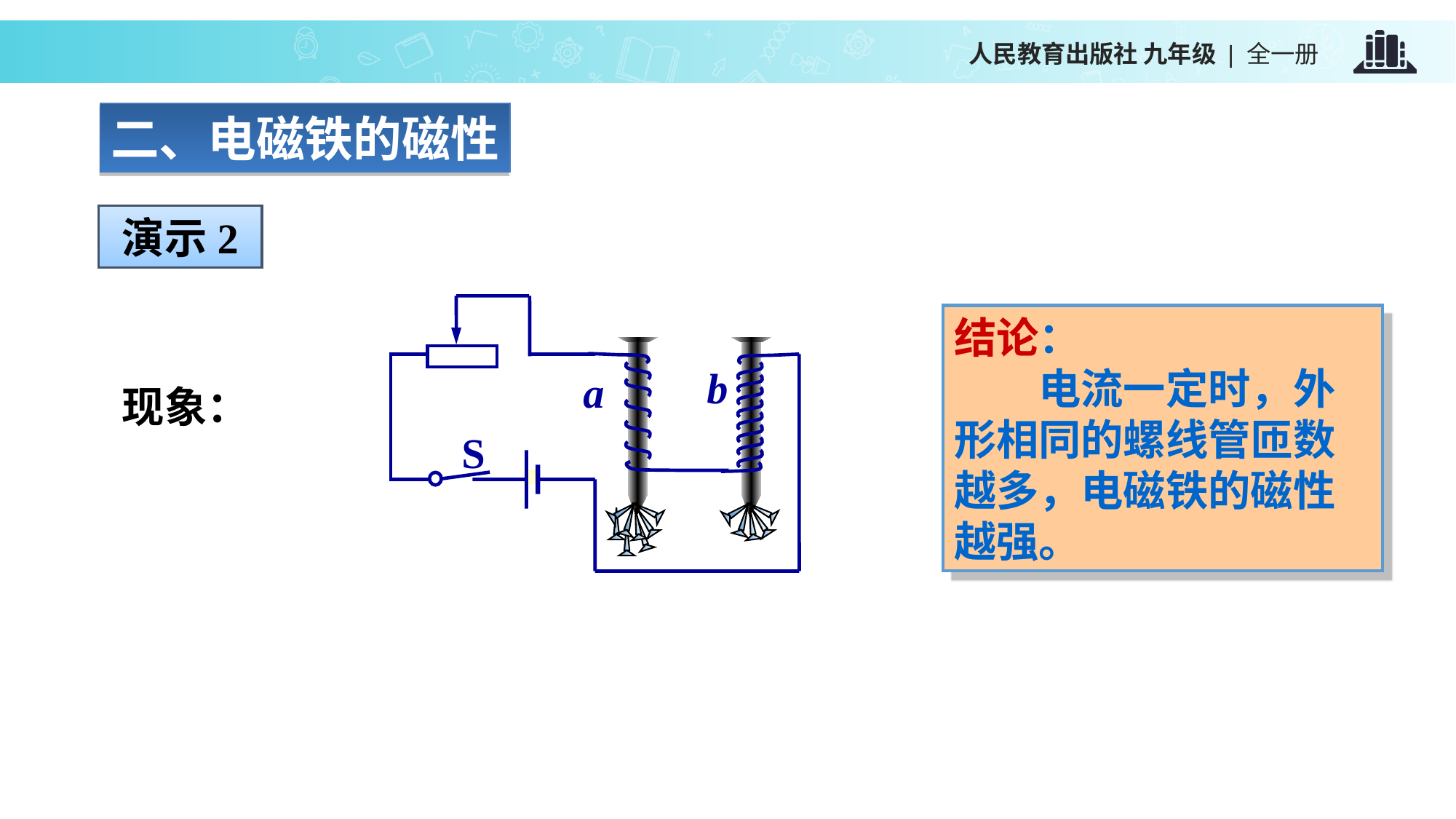

二、电磁铁的磁性
演示2

a

b

S

结论：
　　电流一定时，外形相同的螺线管匝数越多，电磁铁的磁性越强。
现象：